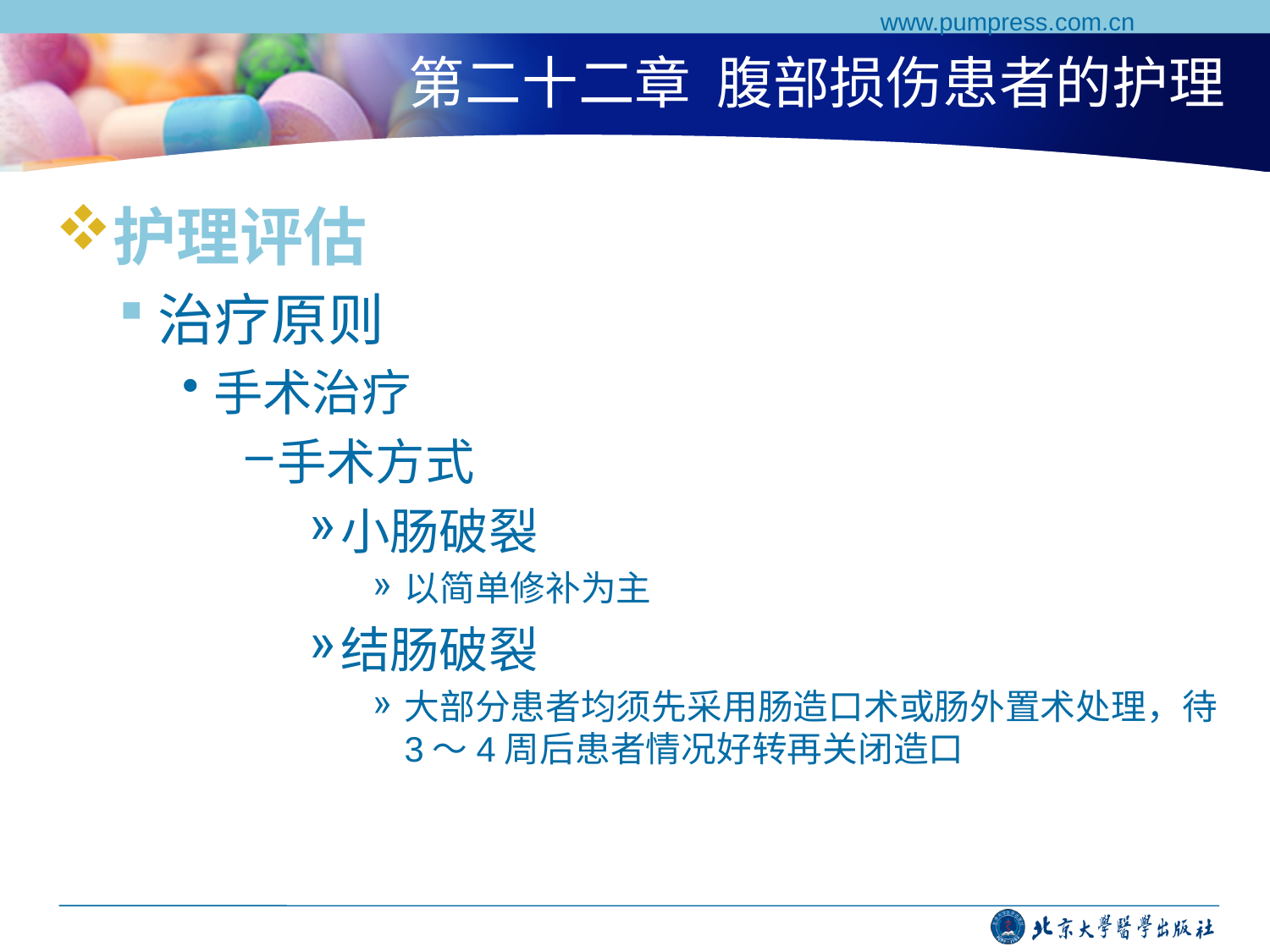

www.pumpress.com.cn
# 第二十二章  腹部损伤患者的护理
护理评估
治疗原则
手术治疗
手术方式
小肠破裂
以简单修补为主
结肠破裂
大部分患者均须先采用肠造口术或肠外置术处理，待3～4周后患者情况好转再关闭造口